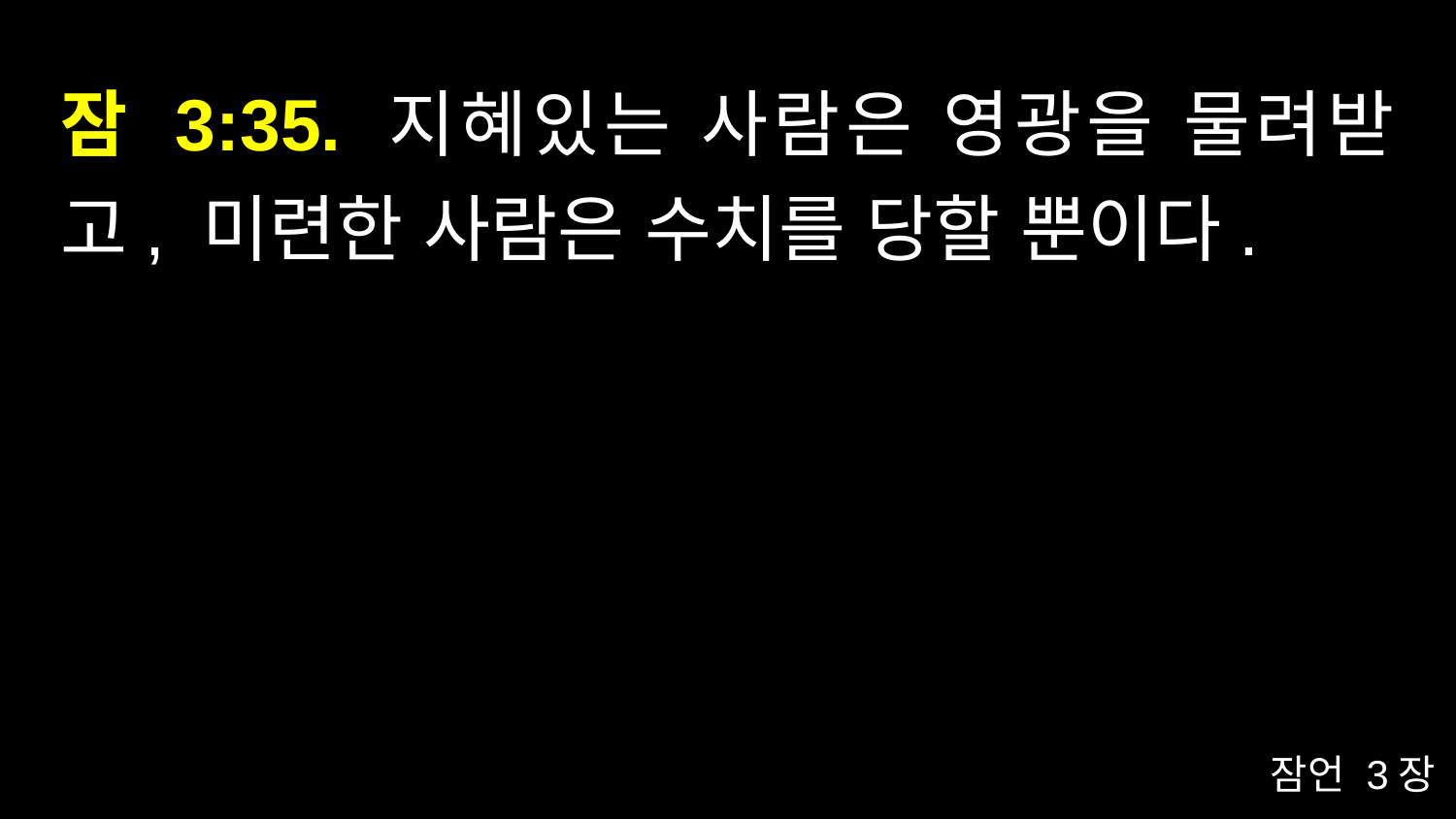

# 잠 3:35. 지혜있는 사람은 영광을 물려받고, 미련한 사람은 수치를 당할 뿐이다.
잠언 3장